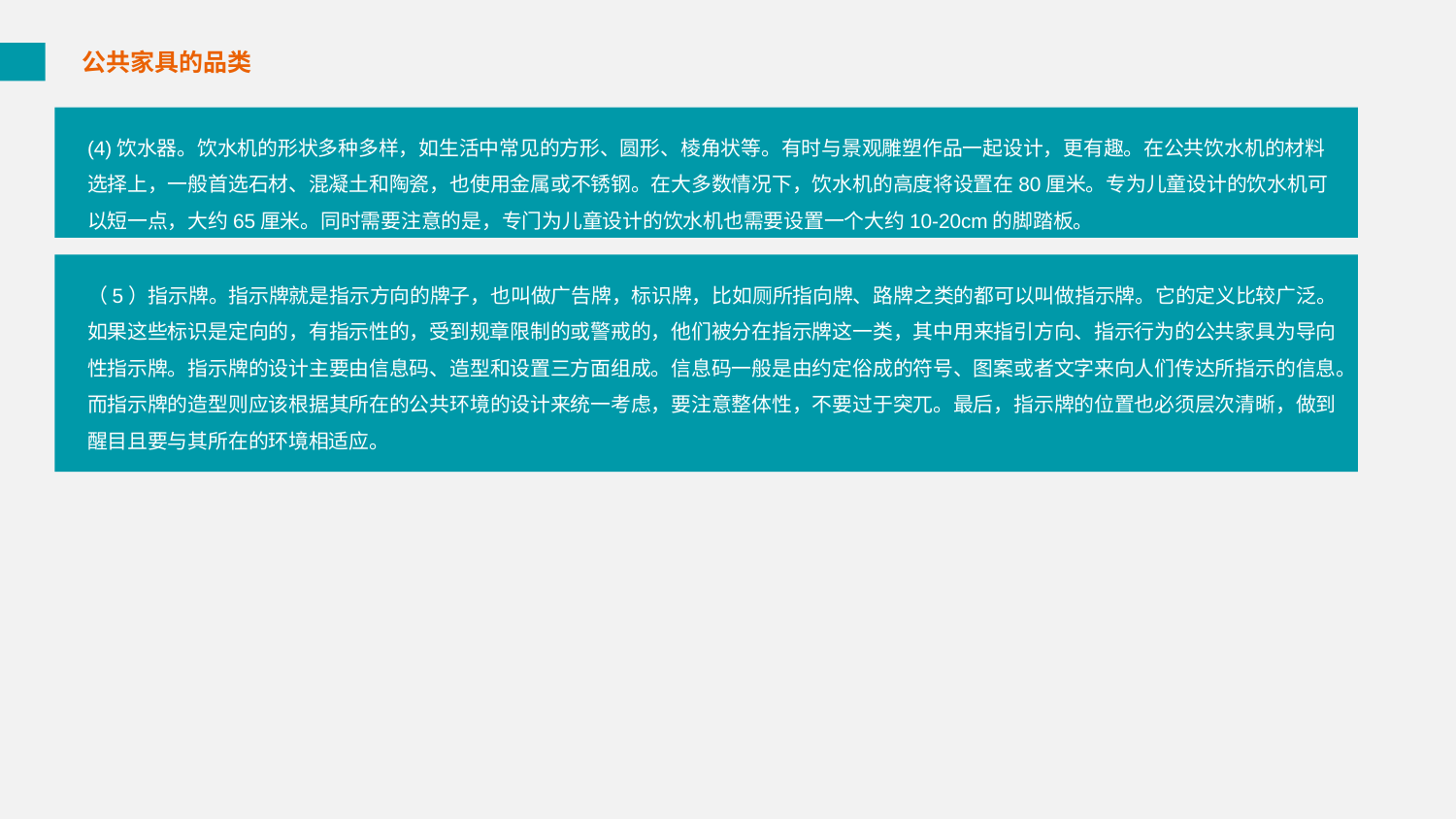

公共家具的品类

(4)饮水器。饮水机的形状多种多样，如生活中常见的方形、圆形、棱角状等。有时与景观雕塑作品一起设计，更有趣。在公共饮水机的材料选择上，一般首选石材、混凝土和陶瓷，也使用金属或不锈钢。在大多数情况下，饮水机的高度将设置在80厘米。专为儿童设计的饮水机可以短一点，大约65厘米。同时需要注意的是，专门为儿童设计的饮水机也需要设置一个大约10-20cm的脚踏板。

（5）指示牌。指示牌就是指示方向的牌子，也叫做广告牌，标识牌，比如厕所指向牌、路牌之类的都可以叫做指示牌。它的定义比较广泛。如果这些标识是定向的，有指示性的，受到规章限制的或警戒的，他们被分在指示牌这一类，其中用来指引方向、指示行为的公共家具为导向性指示牌。指示牌的设计主要由信息码、造型和设置三方面组成。信息码一般是由约定俗成的符号、图案或者文字来向人们传达所指示的信息。而指示牌的造型则应该根据其所在的公共环境的设计来统一考虑，要注意整体性，不要过于突兀。最后，指示牌的位置也必须层次清晰，做到醒目且要与其所在的环境相适应。